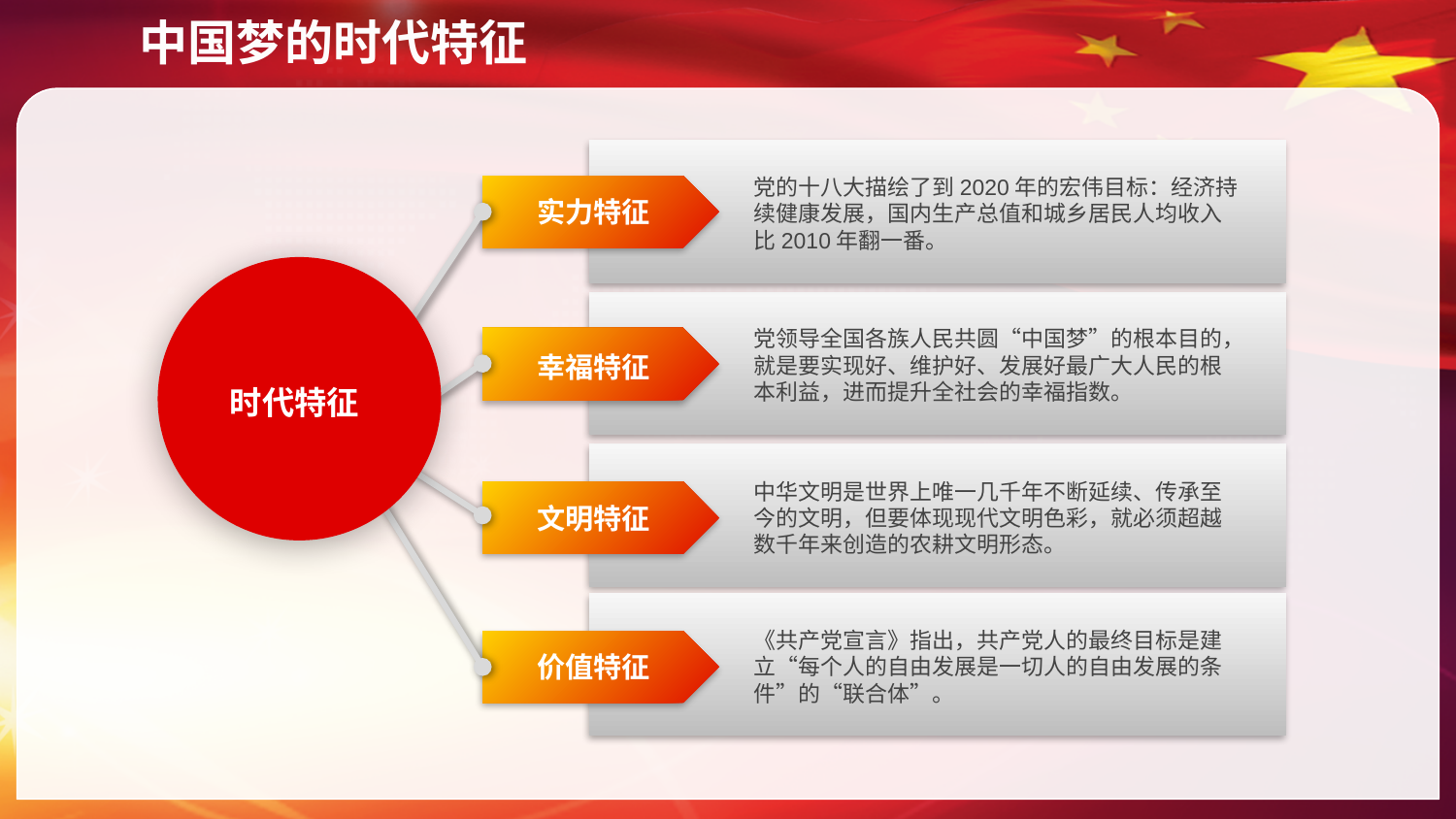

中国梦的时代特征

党的十八大描绘了到2020年的宏伟目标：经济持续健康发展，国内生产总值和城乡居民人均收入比2010年翻一番。

实力特征

党领导全国各族人民共圆“中国梦”的根本目的，就是要实现好、维护好、发展好最广大人民的根本利益，进而提升全社会的幸福指数。

幸福特征

时代特征

中华文明是世界上唯一几千年不断延续、传承至今的文明，但要体现现代文明色彩，就必须超越数千年来创造的农耕文明形态。

文明特征

《共产党宣言》指出，共产党人的最终目标是建立“每个人的自由发展是一切人的自由发展的条件”的“联合体”。

价值特征